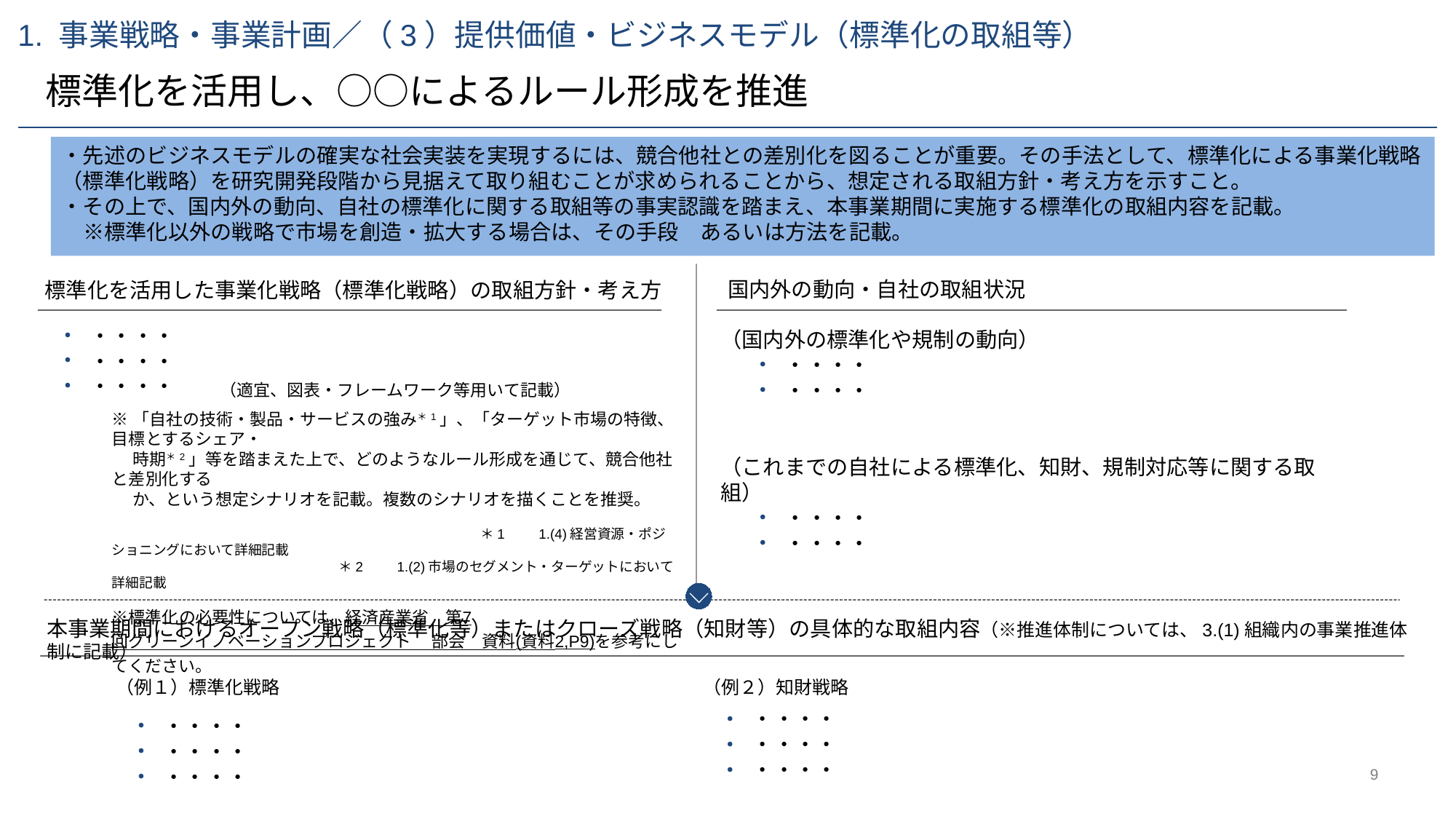

1. 事業戦略・事業計画／（3）提供価値・ビジネスモデル（標準化の取組等）
標準化を活用し、○○によるルール形成を推進
・先述のビジネスモデルの確実な社会実装を実現するには、競合他社との差別化を図ることが重要。その手法として、標準化による事業化戦略（標準化戦略）を研究開発段階から見据えて取り組むことが求められることから、想定される取組方針・考え方を示すこと。
・その上で、国内外の動向、自社の標準化に関する取組等の事実認識を踏まえ、本事業期間に実施する標準化の取組内容を記載。
　※標準化以外の戦略で市場を創造・拡大する場合は、その手段　あるいは方法を記載。
国内外の動向・自社の取組状況
標準化を活用した事業化戦略（標準化戦略）の取組方針・考え方
・・・・
・・・・
・・・・
（国内外の標準化や規制の動向）
・・・・
・・・・

（これまでの自社による標準化、知財、規制対応等に関する取組）
・・・・
・・・・

（適宜、図表・フレームワーク等用いて記載）
※「自社の技術・製品・サービスの強み＊1」、「ターゲット市場の特徴、目標とするシェア・
　 時期＊2」等を踏まえた上で、どのようなルール形成を通じて、競合他社と差別化する
　 か、という想定シナリオを記載。複数のシナリオを描くことを推奨。
　　
　　　　　　　　　　　　　　　　　　　　　　　　　　　＊1　　1.(4)経営資源・ポジショニングにおいて詳細記載
　　                                    　　　　　　  ＊2　　1.(2)市場のセグメント・ターゲットにおいて詳細記載
※標準化の必要性については、経済産業省　第7回グリーンイノベーションプロジェクト
　 部会　資料(資料2,P9)を参考にしてください。

本事業期間におけるオープン戦略（標準化等）またはクローズ戦略（知財等）の具体的な取組内容（※推進体制については、3.(1)組織内の事業推進体制に記載）

（例１）標準化戦略
（例２）知財戦略
・・・・
・・・・
・・・・
・・・・
・・・・
・・・・